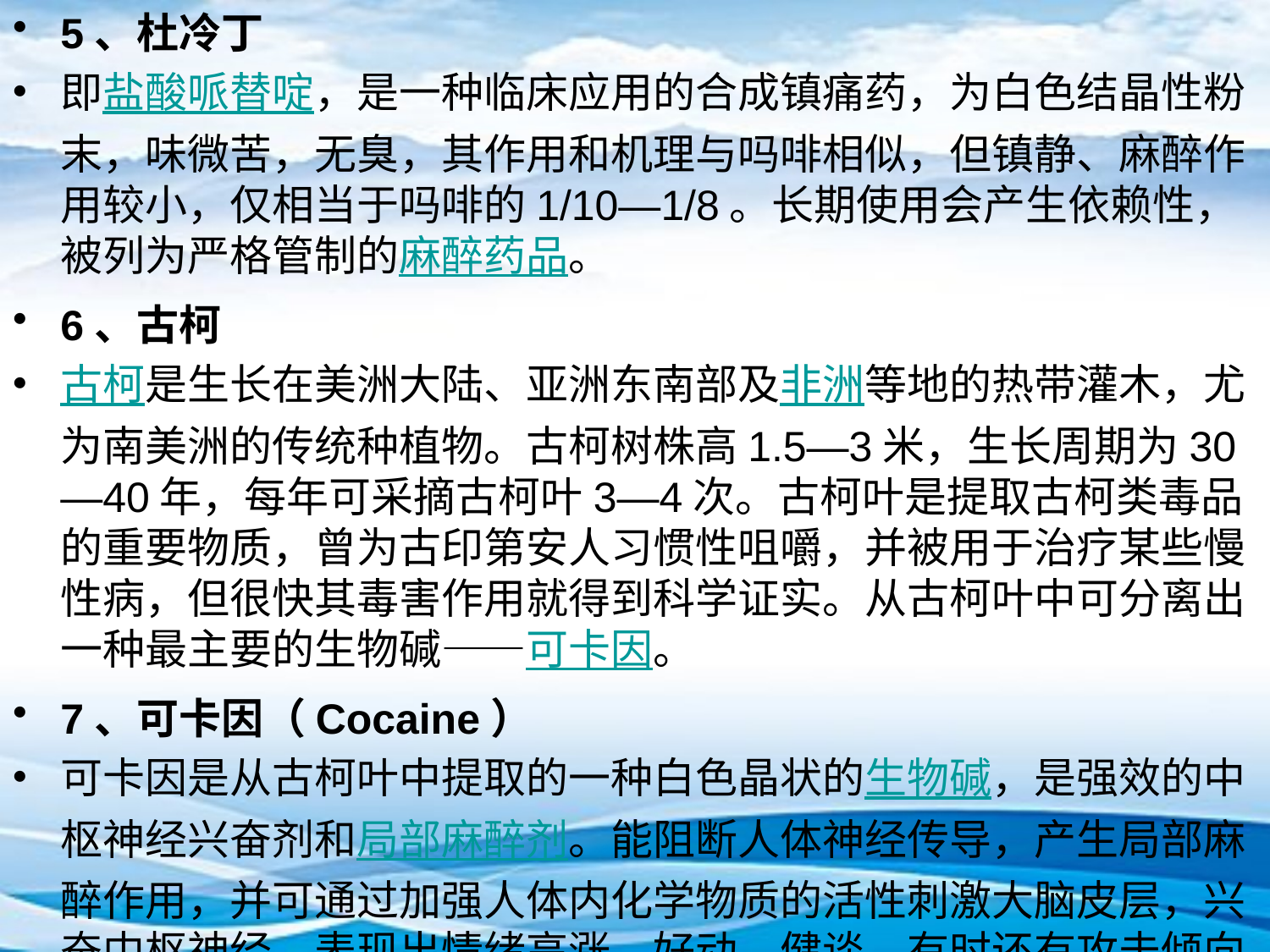

5、杜冷丁
即盐酸哌替啶，是一种临床应用的合成镇痛药，为白色结晶性粉末，味微苦，无臭，其作用和机理与吗啡相似，但镇静、麻醉作用较小，仅相当于吗啡的1/10—1/8。长期使用会产生依赖性，被列为严格管制的麻醉药品。
6、古柯
古柯是生长在美洲大陆、亚洲东南部及非洲等地的热带灌木，尤为南美洲的传统种植物。古柯树株高1.5—3米，生长周期为30—40年，每年可采摘古柯叶3—4次。古柯叶是提取古柯类毒品的重要物质，曾为古印第安人习惯性咀嚼，并被用于治疗某些慢性病，但很快其毒害作用就得到科学证实。从古柯叶中可分离出一种最主要的生物碱——可卡因。
7、可卡因（Cocaine）
可卡因是从古柯叶中提取的一种白色晶状的生物碱，是强效的中枢神经兴奋剂和局部麻醉剂。能阻断人体神经传导，产生局部麻醉作用，并可通过加强人体内化学物质的活性刺激大脑皮层，兴奋中枢神经，表现出情绪高涨、好动、健谈，有时还有攻击倾向